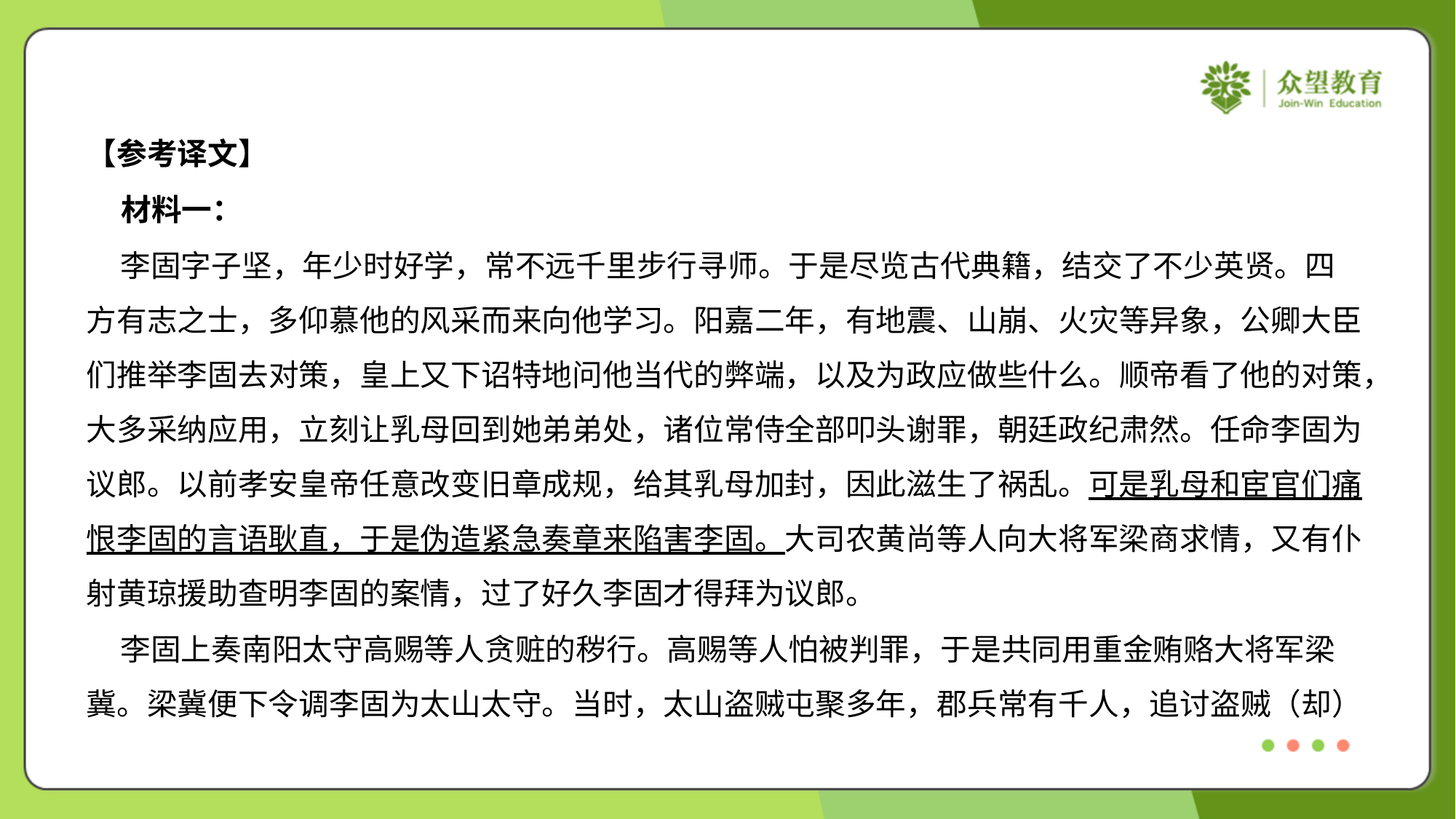

【参考译文】
    材料一：
    李固字子坚，年少时好学，常不远千里步行寻师。于是尽览古代典籍，结交了不少英贤。四
方有志之士，多仰慕他的风采而来向他学习。阳嘉二年，有地震、山崩、火灾等异象，公卿大臣
们推举李固去对策，皇上又下诏特地问他当代的弊端，以及为政应做些什么。顺帝看了他的对策，
大多采纳应用，立刻让乳母回到她弟弟处，诸位常侍全部叩头谢罪，朝廷政纪肃然。任命李固为
议郎。以前孝安皇帝任意改变旧章成规，给其乳母加封，因此滋生了祸乱。可是乳母和宦官们痛
恨李固的言语耿直，于是伪造紧急奏章来陷害李固。大司农黄尚等人向大将军梁商求情，又有仆
射黄琼援助查明李固的案情，过了好久李固才得拜为议郎。
    李固上奏南阳太守高赐等人贪赃的秽行。高赐等人怕被判罪，于是共同用重金贿赂大将军梁
冀。梁冀便下令调李固为太山太守。当时，太山盗贼屯聚多年，郡兵常有千人，追讨盗贼（却）